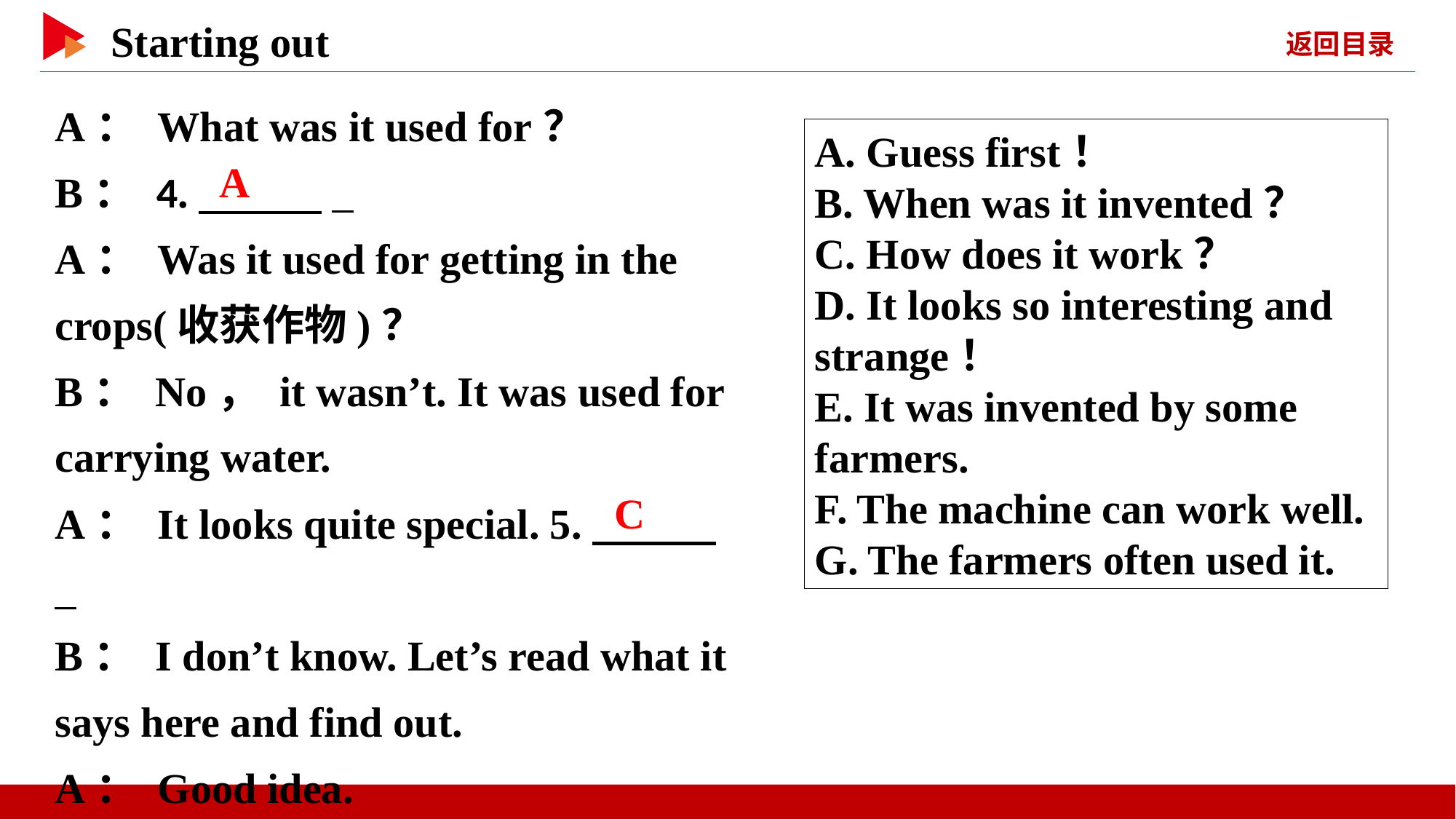

A： What was it used for？
B： 4.　  　  _
A： Was it used for getting in the crops(收获作物)？
B： No， it wasn’t. It was used for carrying water.
A： It looks quite special. 5.　  　   _
B： I don’t know. Let’s read what it says here and find out.
A： Good idea.
A. Guess first！
B. When was it invented？
C. How does it work？
D. It looks so interesting and strange！
E. It was invented by some farmers.
F. The machine can work well.
G. The farmers often used it.
　A
　C